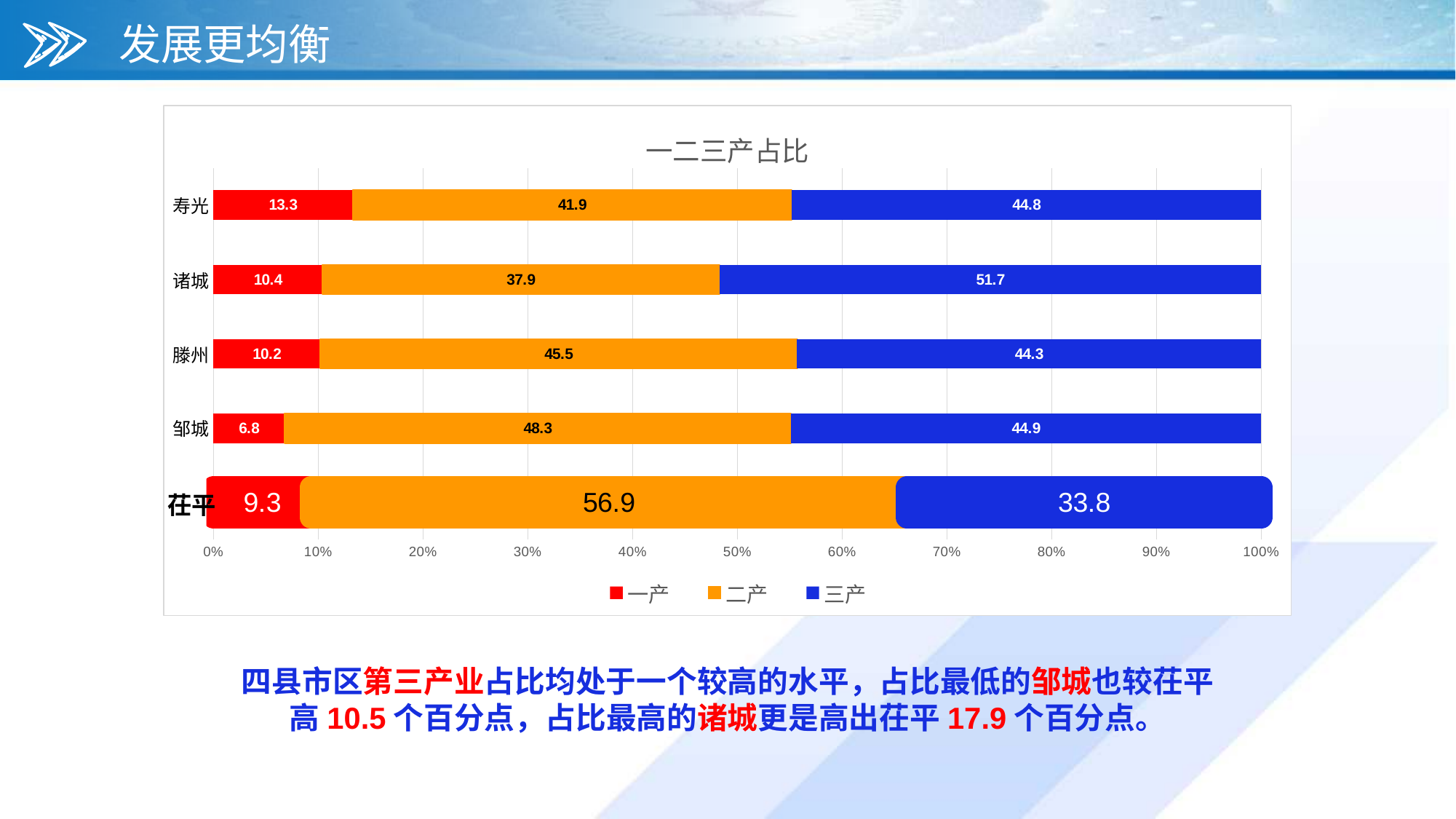

发展更均衡

### Chart: 一二三产占比

| Category | 一产 | 二产 | 三产 |
|---|---|---|---|
| 茌平 | 9.3 | 56.9 | 33.8 |
| 邹城 | 6.8 | 48.3 | 44.9 |
| 滕州 | 10.2 | 45.5 | 44.3 |
| 诸城 | 10.4 | 37.9 | 51.7 |
| 寿光 | 13.3 | 41.9 | 44.8 |
茌平
YOUR TITLE
YOUR TITLE
四县市区第三产业占比均处于一个较高的水平，占比最低的邹城也较茌平高10.5个百分点，占比最高的诸城更是高出茌平17.9个百分点。